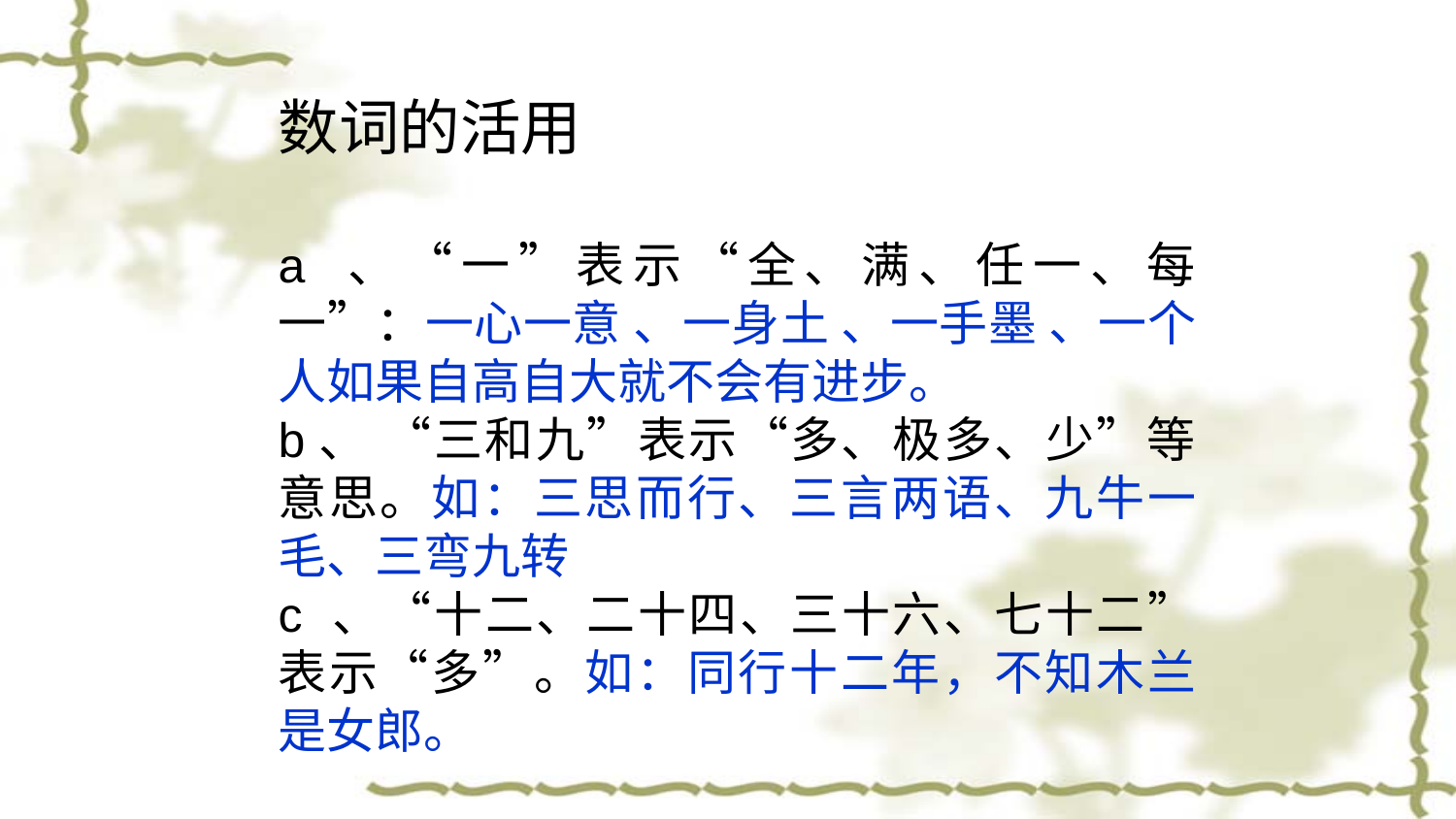

数词的活用

a 、“一”表示“全、满、任一、每一”：一心一意 、一身土 、一手墨 、一个人如果自高自大就不会有进步。
b、 “三和九”表示“多、极多、少”等意思。如：三思而行、三言两语、九牛一毛、三弯九转
c 、“十二、二十四、三十六、七十二”表示“多”。如：同行十二年，不知木兰是女郎。